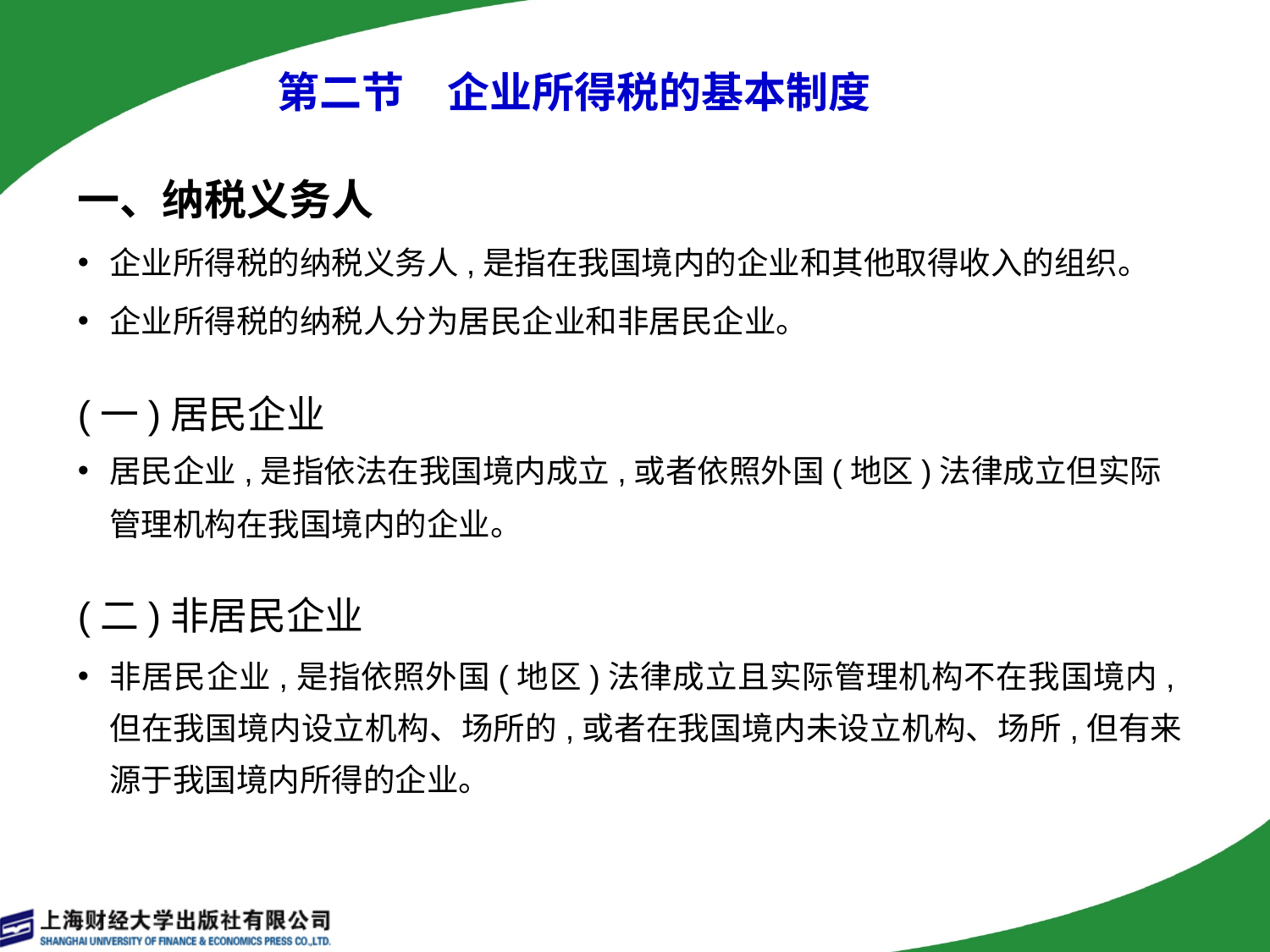

# 第二节　企业所得税的基本制度
一、纳税义务人
企业所得税的纳税义务人,是指在我国境内的企业和其他取得收入的组织。
企业所得税的纳税人分为居民企业和非居民企业。

(一)居民企业
居民企业,是指依法在我国境内成立,或者依照外国(地区)法律成立但实际管理机构在我国境内的企业。

(二)非居民企业
非居民企业,是指依照外国(地区)法律成立且实际管理机构不在我国境内,但在我国境内设立机构、场所的,或者在我国境内未设立机构、场所,但有来源于我国境内所得的企业。